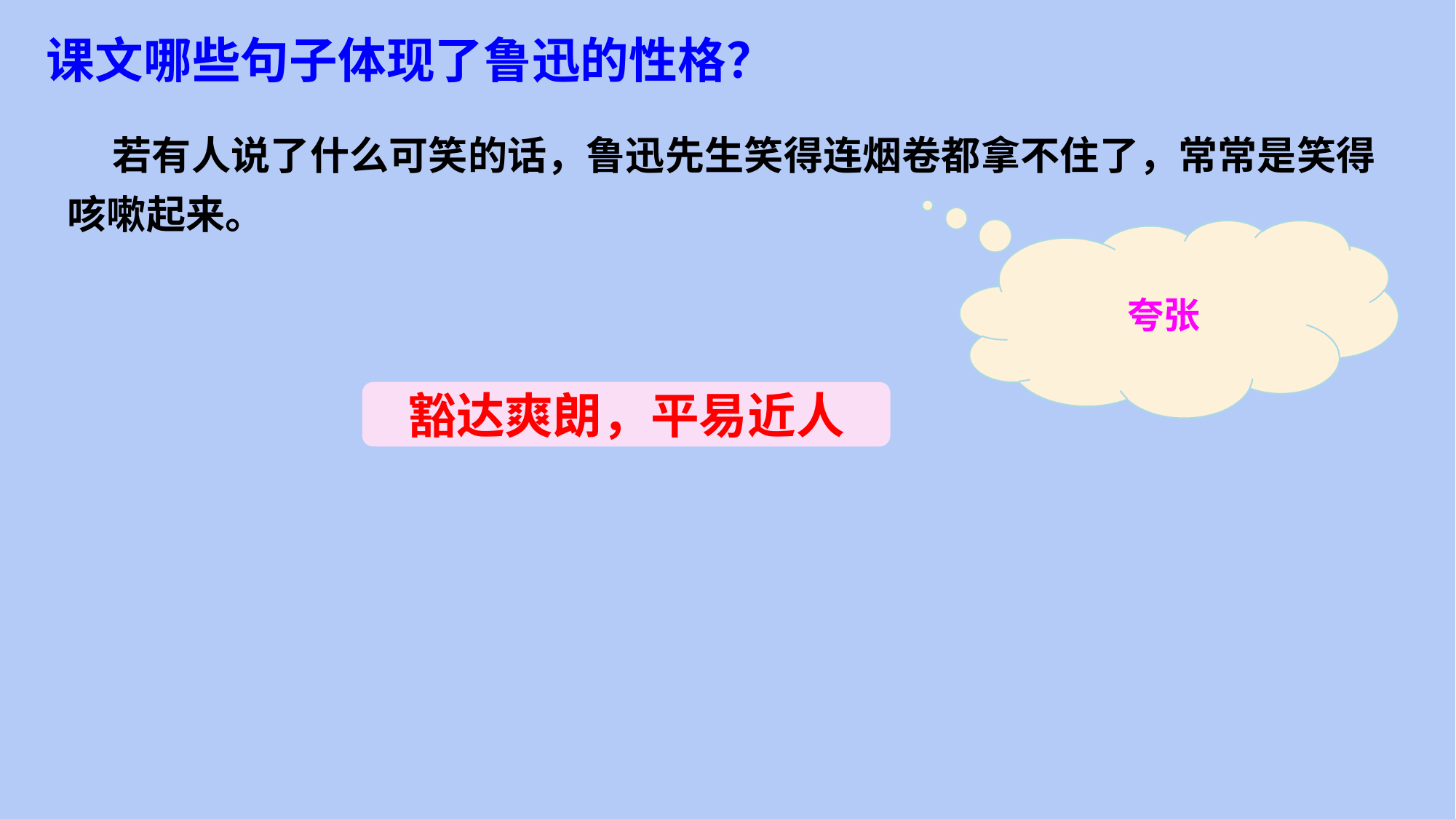

课文哪些句子体现了鲁迅的性格？
    若有人说了什么可笑的话，鲁迅先生笑得连烟卷都拿不住了，常常是笑得咳嗽起来。
夸张
豁达爽朗，平易近人